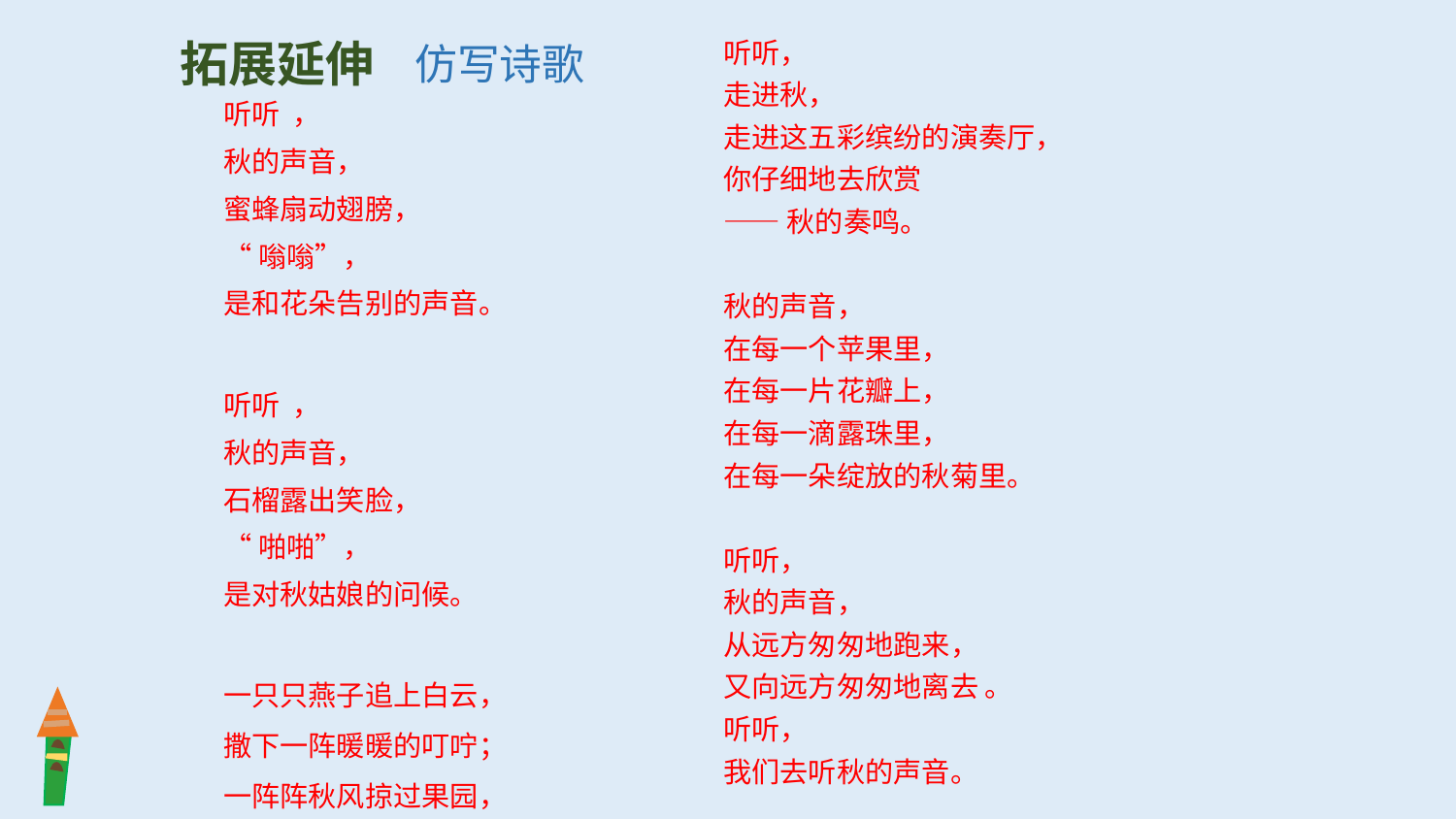

仿写诗歌
拓展延伸
听听，
走进秋，
走进这五彩缤纷的演奏厅，
你仔细地去欣赏
——秋的奏鸣。

秋的声音，
在每一个苹果里，
在每一片花瓣上，
在每一滴露珠里，
在每一朵绽放的秋菊里。

听听，
秋的声音，
从远方匆匆地跑来，
又向远方匆匆地离去 。
听听，
我们去听秋的声音。

听听  ，
秋的声音，
蜜蜂扇动翅膀，
“嗡嗡”，
是和花朵告别的声音。

听听  ，
秋的声音，
石榴露出笑脸，
“啪啪”，
是对秋姑娘的问候。

一只只燕子追上白云，
撒下一阵暖暖的叮咛；
一阵阵秋风掠过果园，
送来一片丰收的歌吟。